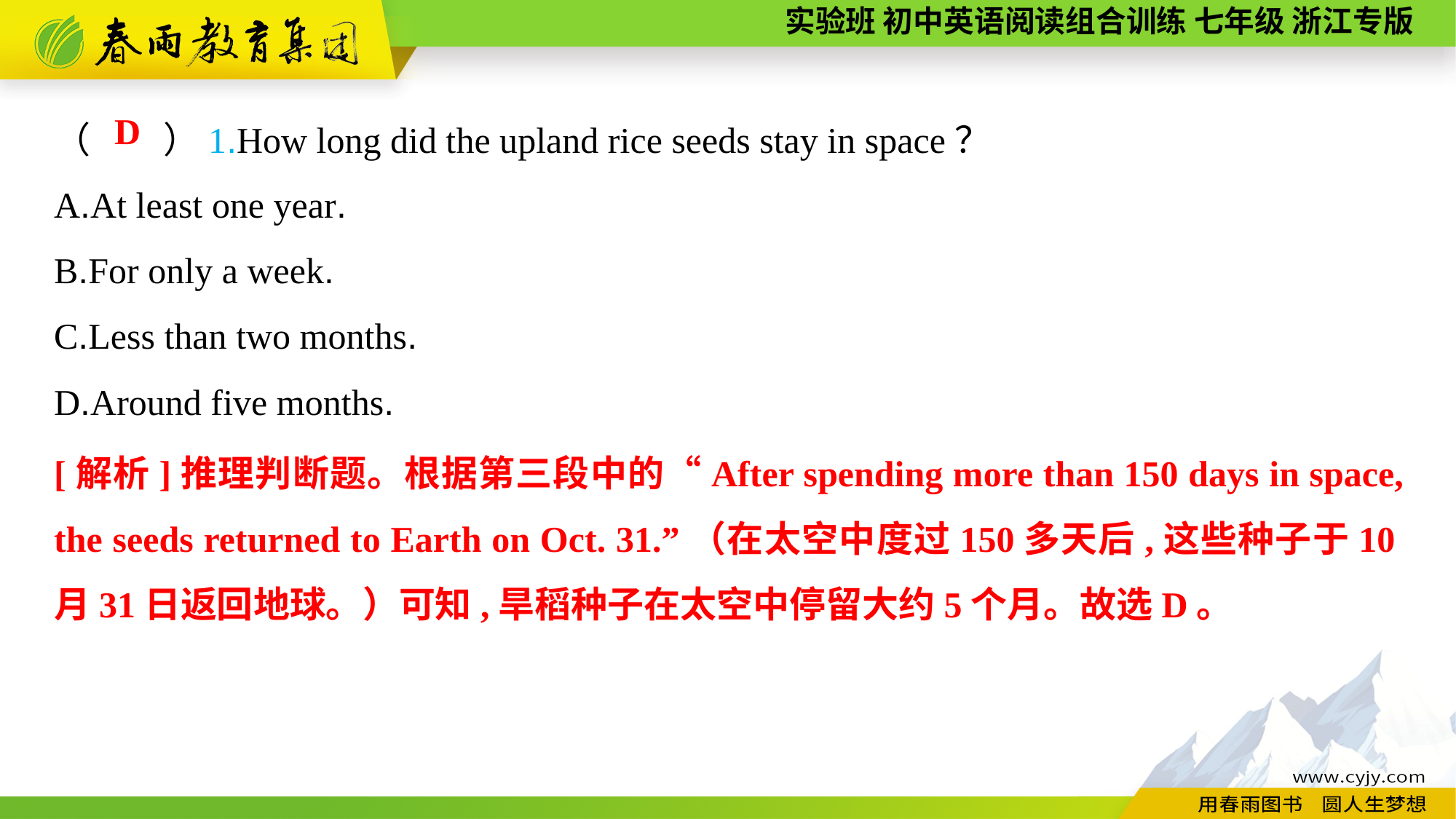

（　　）1.How long did the upland rice seeds stay in space？
A.At least one year.
B.For only a week.
C.Less than two months.
D.Around five months.
D
[解析]推理判断题。根据第三段中的“After spending more than 150 days in space, the seeds returned to Earth on Oct. 31.”（在太空中度过150多天后,这些种子于10月31日返回地球。）可知,旱稻种子在太空中停留大约5个月。故选D。